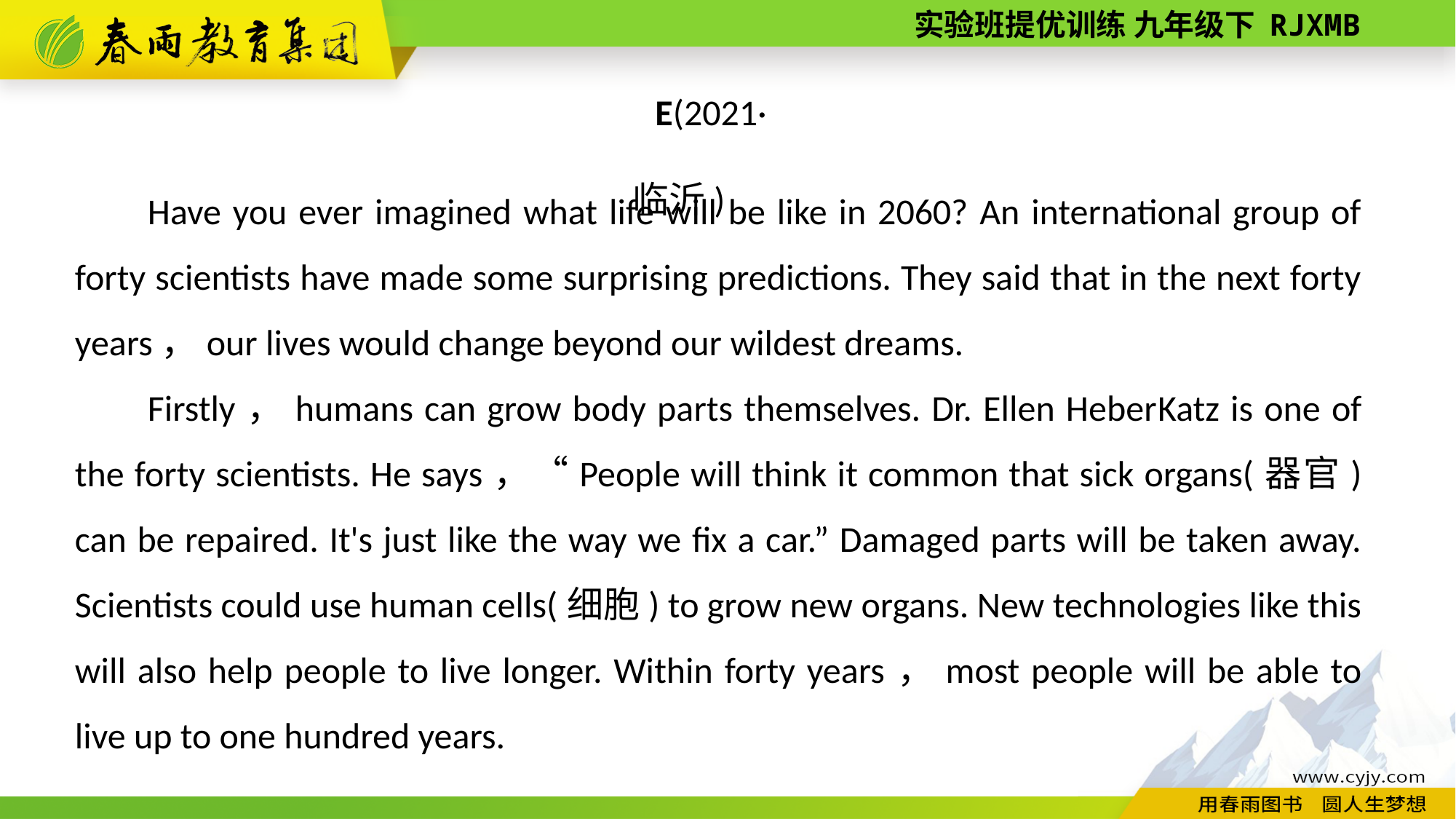

E(2021·临沂)
Have you ever imagined what life will be like in 2060? An international group of forty scientists have made some surprising predictions. They said that in the next forty years，our lives would change beyond our wildest dreams.
Firstly，humans can grow body parts themselves. Dr. Ellen Heber­Katz is one of the forty scientists. He says，“People will think it common that sick organs(器官) can be repaired. It's just like the way we fix a car.” Damaged parts will be taken away. Scientists could use human cells(细胞) to grow new organs. New technologies like this will also help people to live longer. Within forty years，most people will be able to live up to one hundred years.